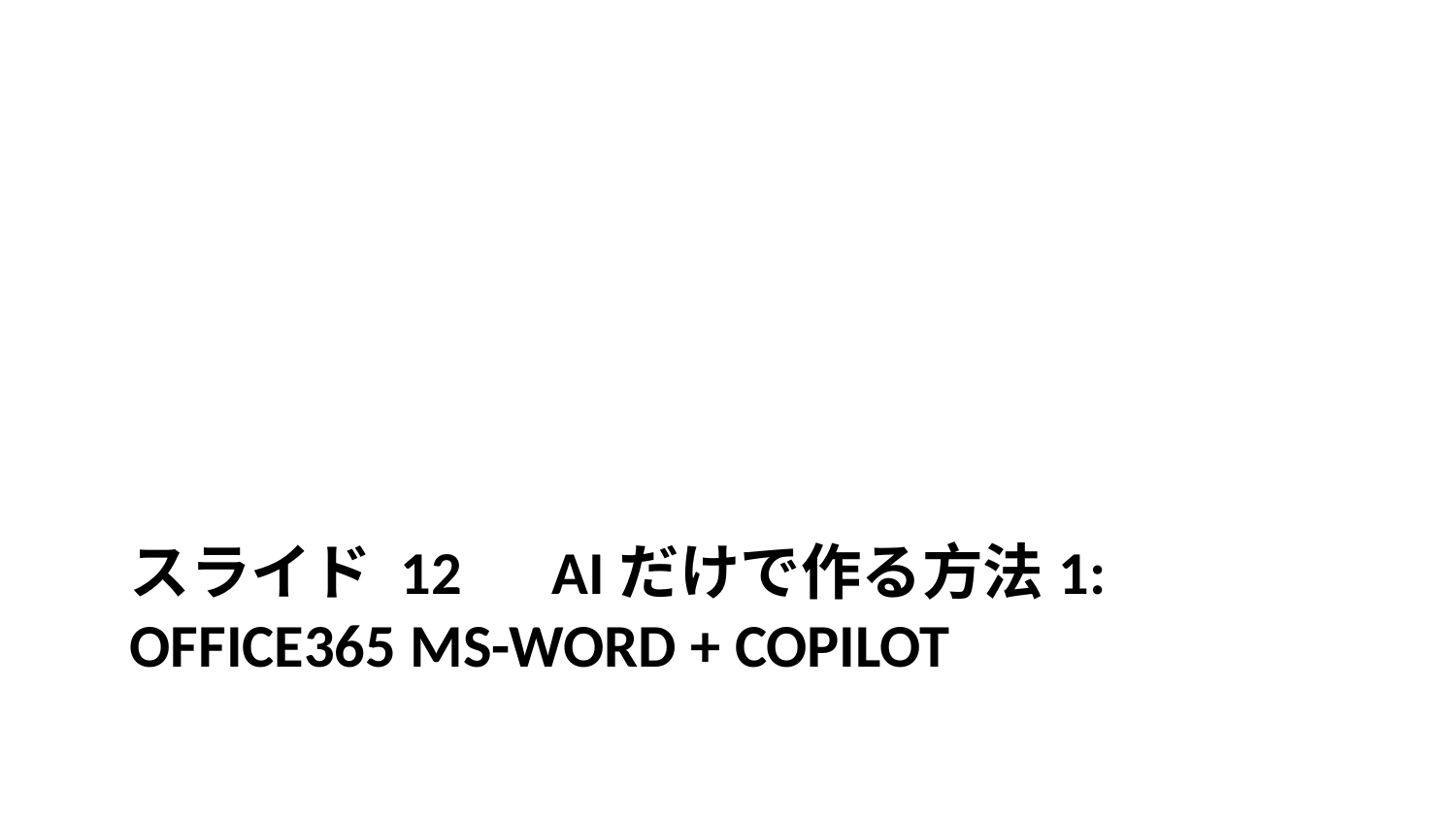

# スライド 12　AIだけで作る方法1: Office365 MS-Word + Copilot